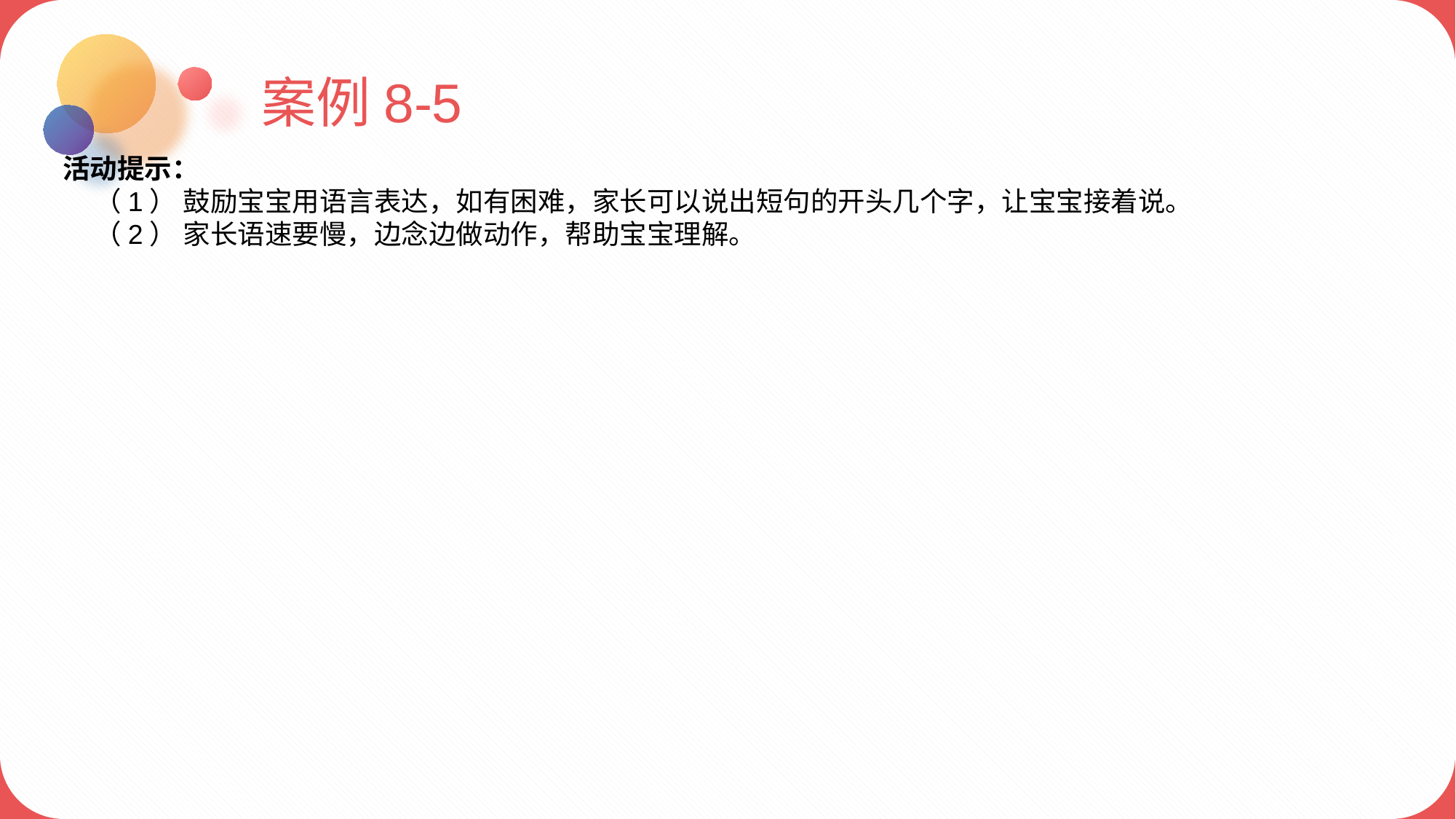

案例8-5
活动提示：
    （1） 鼓励宝宝用语言表达，如有困难，家长可以说出短句的开头几个字，让宝宝接着说。
    （2） 家长语速要慢，边念边做动作，帮助宝宝理解。